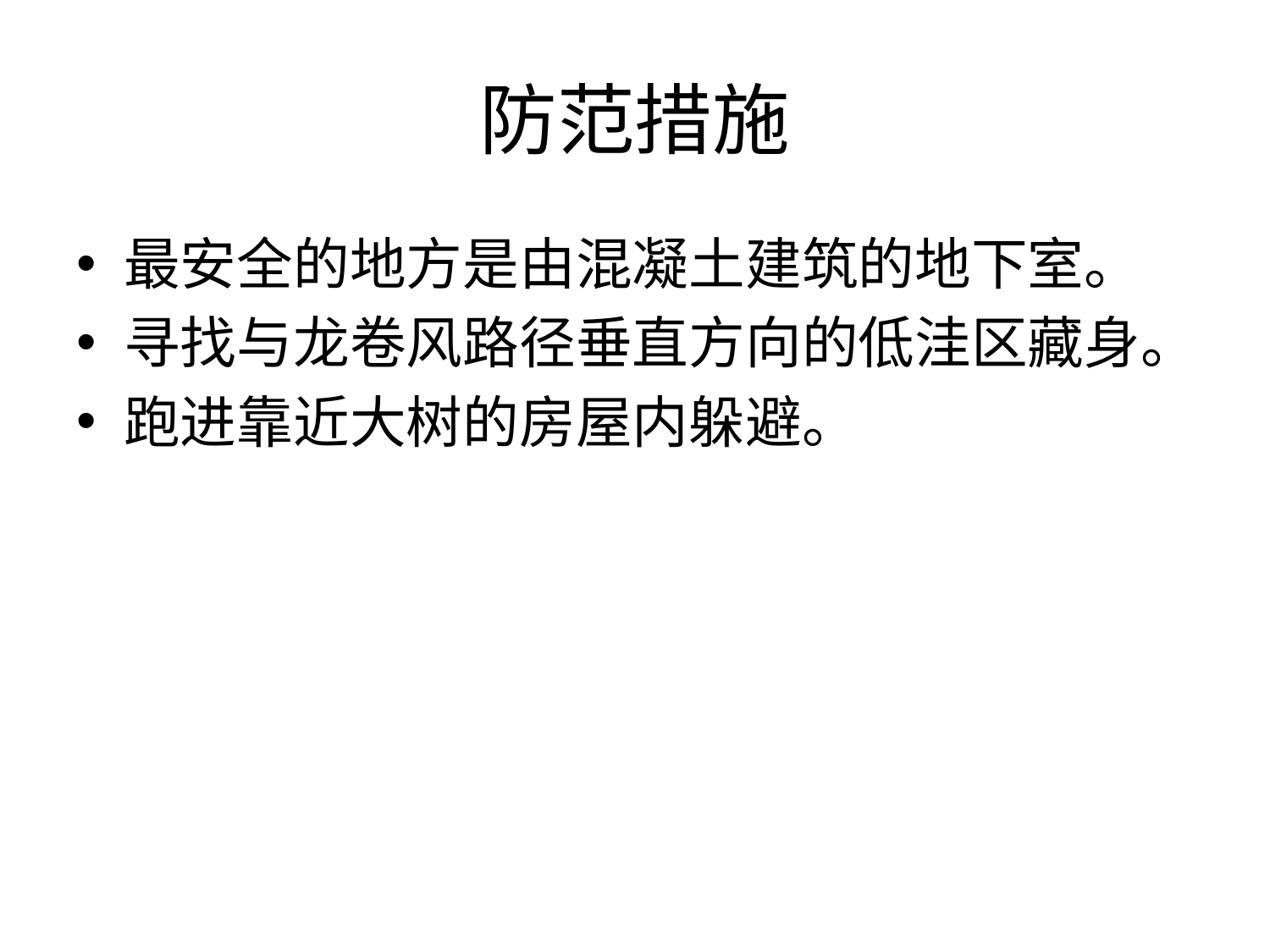

# 防范措施
最安全的地方是由混凝土建筑的地下室。
寻找与龙卷风路径垂直方向的低洼区藏身。
跑进靠近大树的房屋内躲避。